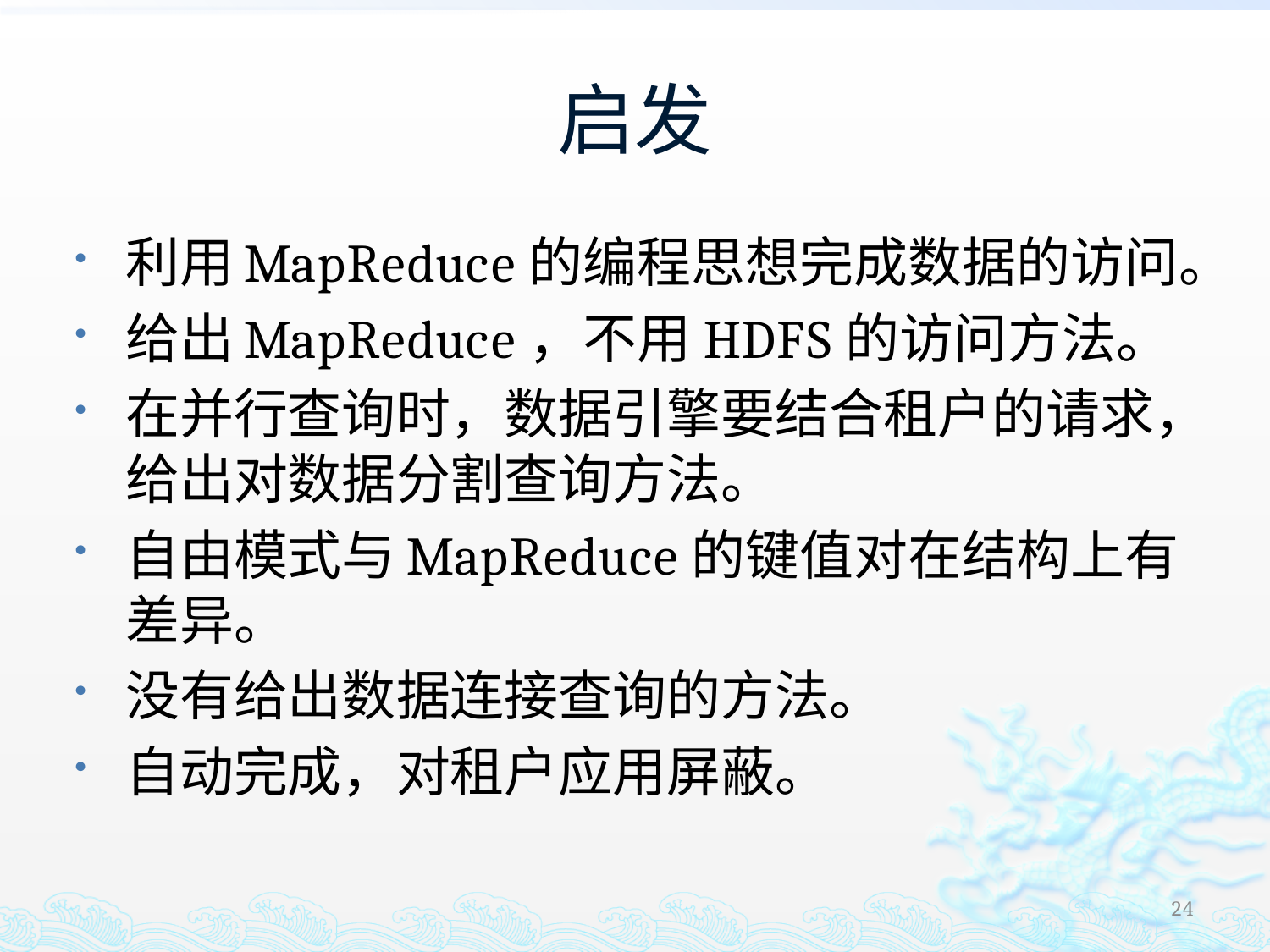

# 启发
利用MapReduce的编程思想完成数据的访问。
给出MapReduce，不用HDFS的访问方法。
在并行查询时，数据引擎要结合租户的请求，给出对数据分割查询方法。
自由模式与MapReduce的键值对在结构上有差异。
没有给出数据连接查询的方法。
自动完成，对租户应用屏蔽。

24